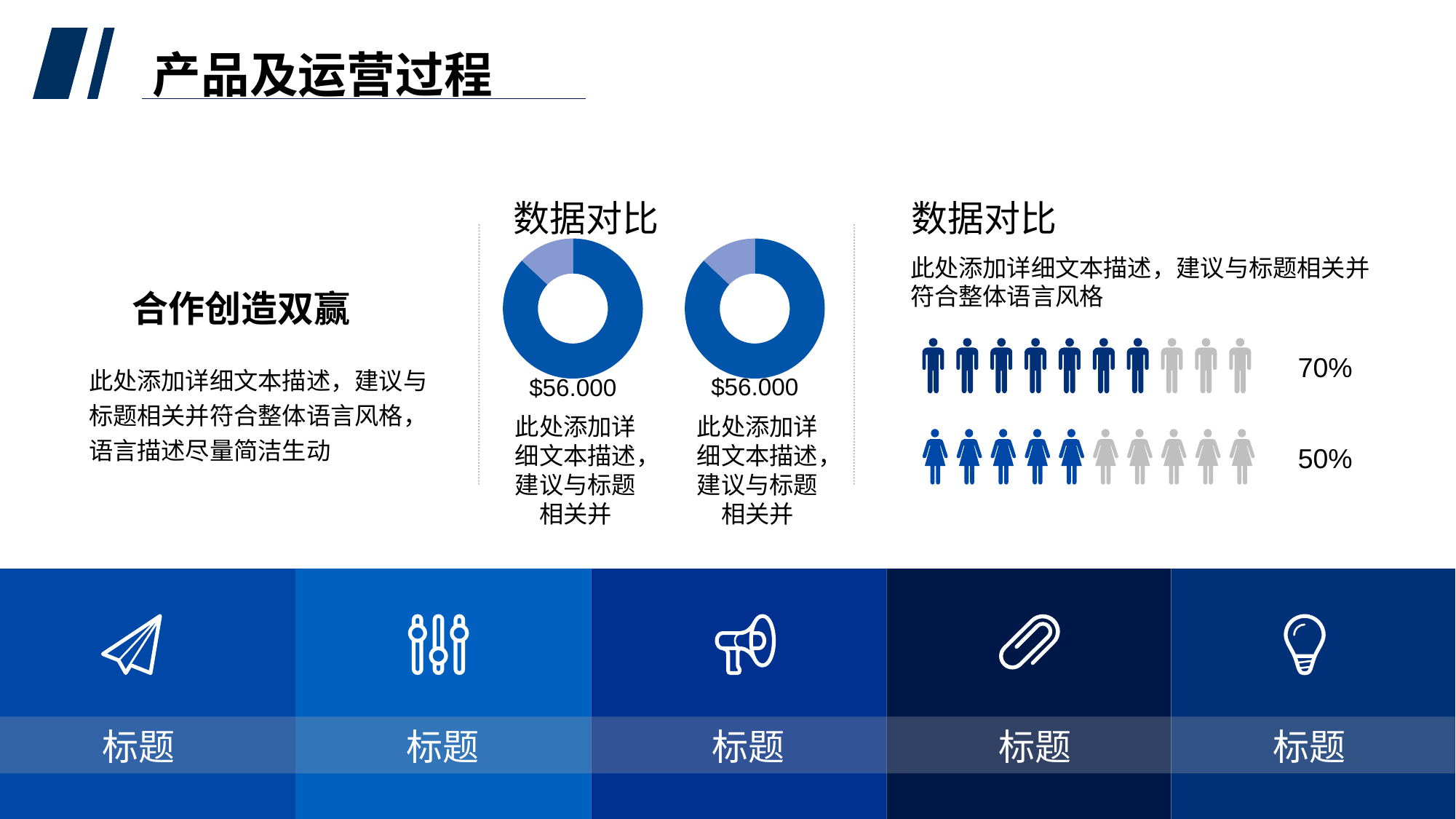

产品及运营过程
数据对比
此处添加详细文本描述，建议与标题相关并符合整体语言风格
数据对比

### Chart

| Category | Column1 |
|---|---|
|  | 87.0 |
|  | 13.0 |
$56.000
此处添加详细文本描述，建议与标题相关并

### Chart

| Category | Column1 |
|---|---|
|  | 87.0 |
|  | 13.0 |
$56.000
此处添加详细文本描述，建议与标题相关并
合作创造双赢

70%
此处添加详细文本描述，建议与标题相关并符合整体语言风格，语言描述尽量简洁生动

50%

标题
标题
标题
标题
标题